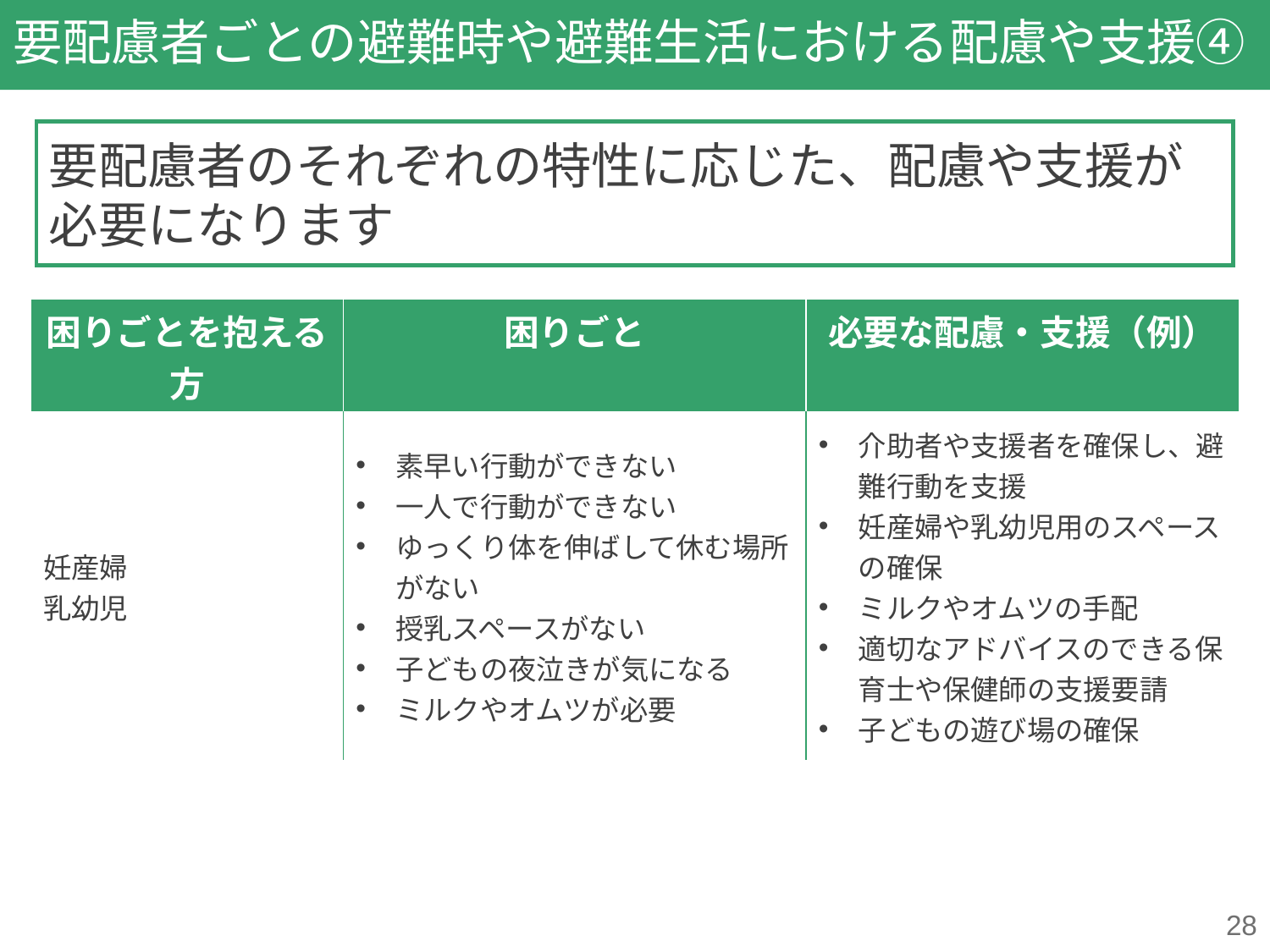

# 要配慮者ごとの避難時や避難生活における配慮や支援④
要配慮者のそれぞれの特性に応じた、配慮や支援が必要になります
| 困りごとを抱える方 | 困りごと | 必要な配慮・支援（例） |
| --- | --- | --- |
| 妊産婦 乳幼児 | 素早い行動ができない 一人で行動ができない ゆっくり体を伸ばして休む場所がない 授乳スペースがない 子どもの夜泣きが気になる ミルクやオムツが必要 | 介助者や支援者を確保し、避難行動を支援 妊産婦や乳幼児用のスペースの確保 ミルクやオムツの手配 適切なアドバイスのできる保育士や保健師の支援要請 子どもの遊び場の確保 |
28